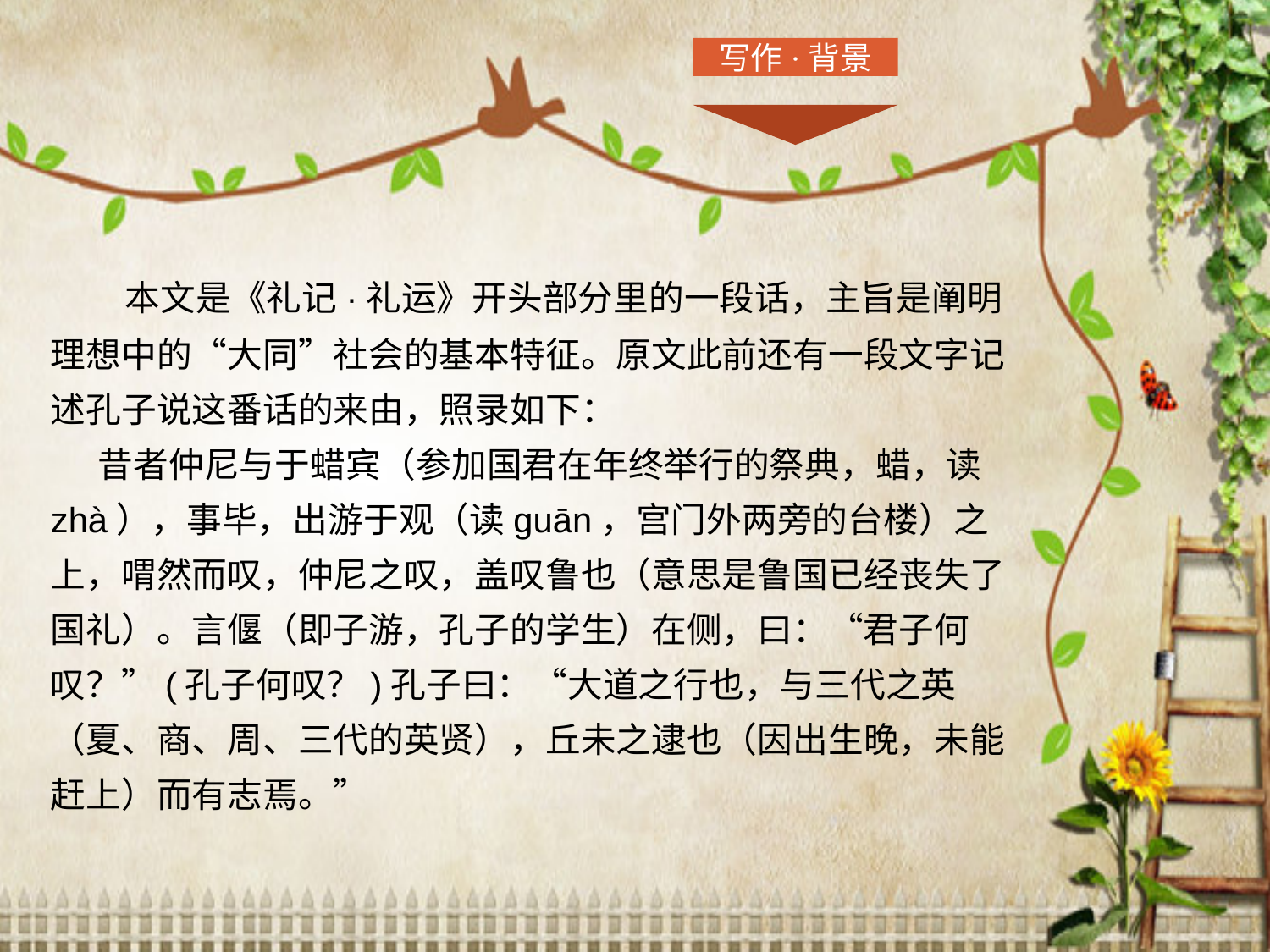

写作·背景

           本文是《礼记·礼运》开头部分里的一段话，主旨是阐明理想中的“大同”社会的基本特征。原文此前还有一段文字记述孔子说这番话的来由，照录如下：
     昔者仲尼与于蜡宾（参加国君在年终举行的祭典，蜡，读zhà），事毕，出游于观（读guān，宫门外两旁的台楼）之上，喟然而叹，仲尼之叹，盖叹鲁也（意思是鲁国已经丧失了国礼）。言偃（即子游，孔子的学生）在侧，曰：“君子何叹？”(孔子何叹？)孔子曰：“大道之行也，与三代之英（夏、商、周、三代的英贤），丘未之逮也（因出生晚，未能赶上）而有志焉。”